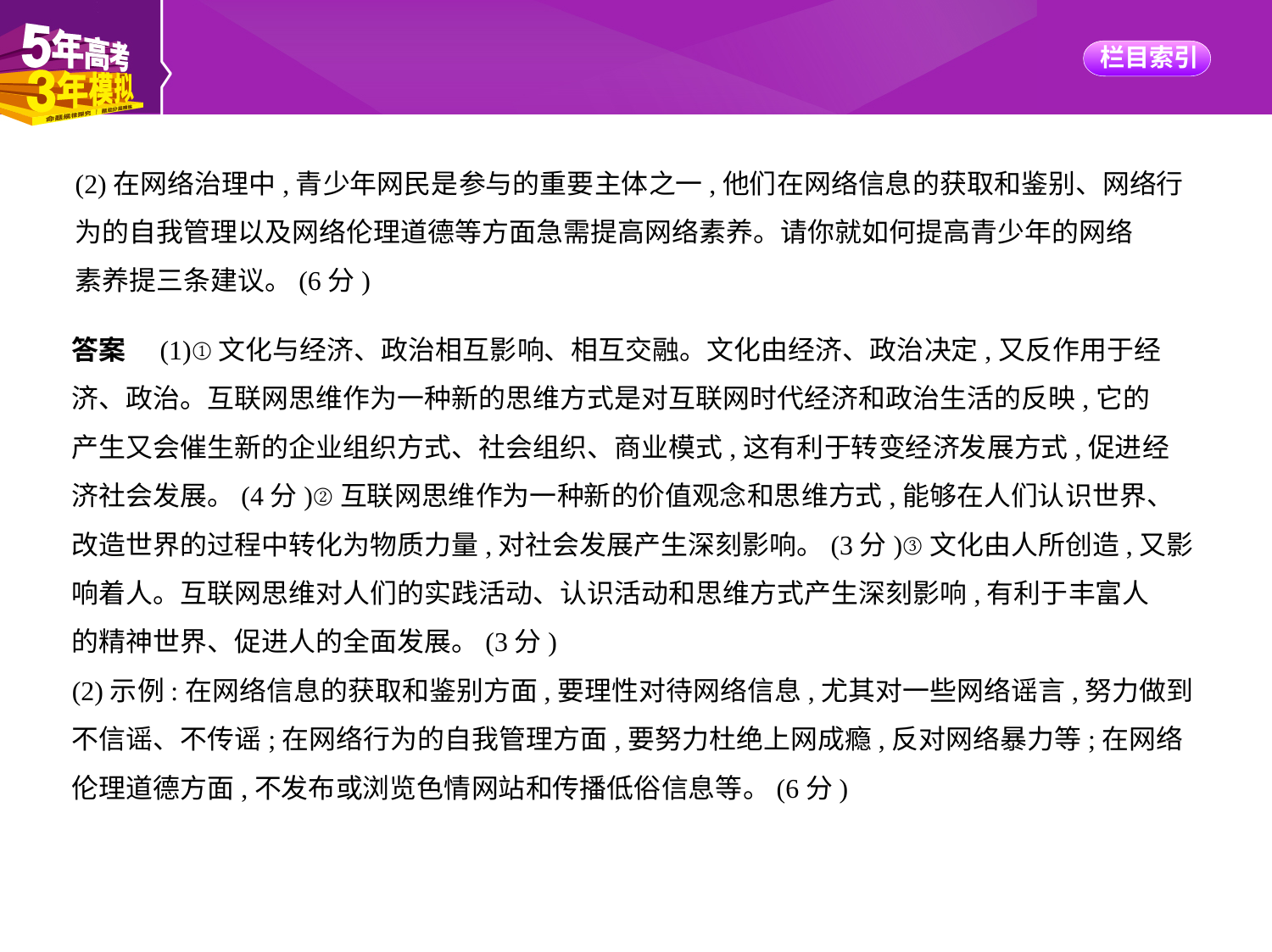

(2)在网络治理中,青少年网民是参与的重要主体之一,他们在网络信息的获取和鉴别、网络行
为的自我管理以及网络伦理道德等方面急需提高网络素养。请你就如何提高青少年的网络
素养提三条建议。(6分)
答案　(1)①文化与经济、政治相互影响、相互交融。文化由经济、政治决定,又反作用于经
济、政治。互联网思维作为一种新的思维方式是对互联网时代经济和政治生活的反映,它的
产生又会催生新的企业组织方式、社会组织、商业模式,这有利于转变经济发展方式,促进经
济社会发展。(4分)②互联网思维作为一种新的价值观念和思维方式,能够在人们认识世界、
改造世界的过程中转化为物质力量,对社会发展产生深刻影响。(3分)③文化由人所创造,又影
响着人。互联网思维对人们的实践活动、认识活动和思维方式产生深刻影响,有利于丰富人
的精神世界、促进人的全面发展。(3分)
(2)示例:在网络信息的获取和鉴别方面,要理性对待网络信息,尤其对一些网络谣言,努力做到
不信谣、不传谣;在网络行为的自我管理方面,要努力杜绝上网成瘾,反对网络暴力等;在网络
伦理道德方面,不发布或浏览色情网站和传播低俗信息等。(6分)